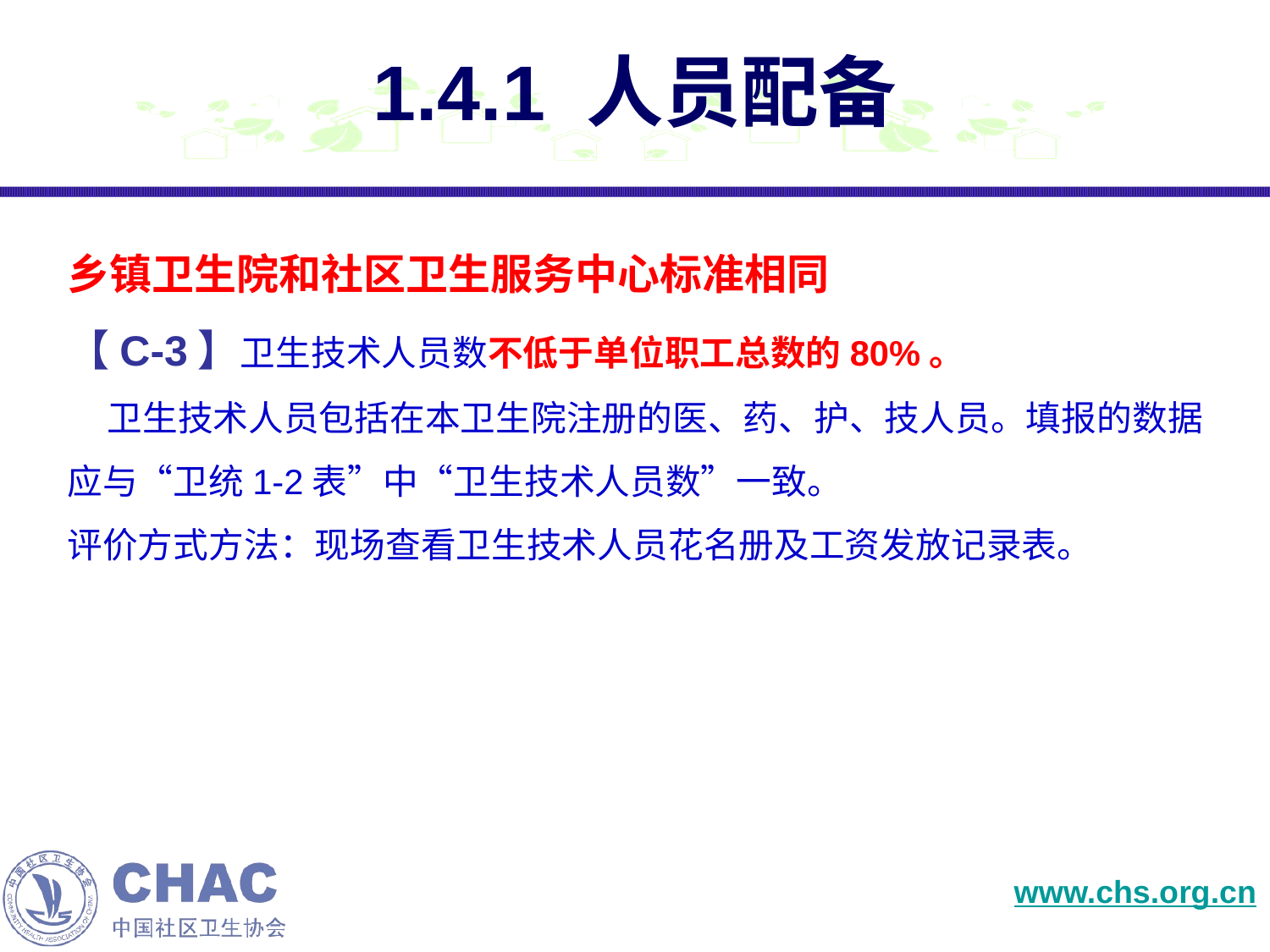

# 1.4.1 人员配备
乡镇卫生院和社区卫生服务中心标准相同
【C-3】卫生技术人员数不低于单位职工总数的80%。
    卫生技术人员包括在本卫生院注册的医、药、护、技人员。填报的数据应与“卫统1-2表”中“卫生技术人员数”一致。
评价方式方法：现场查看卫生技术人员花名册及工资发放记录表。